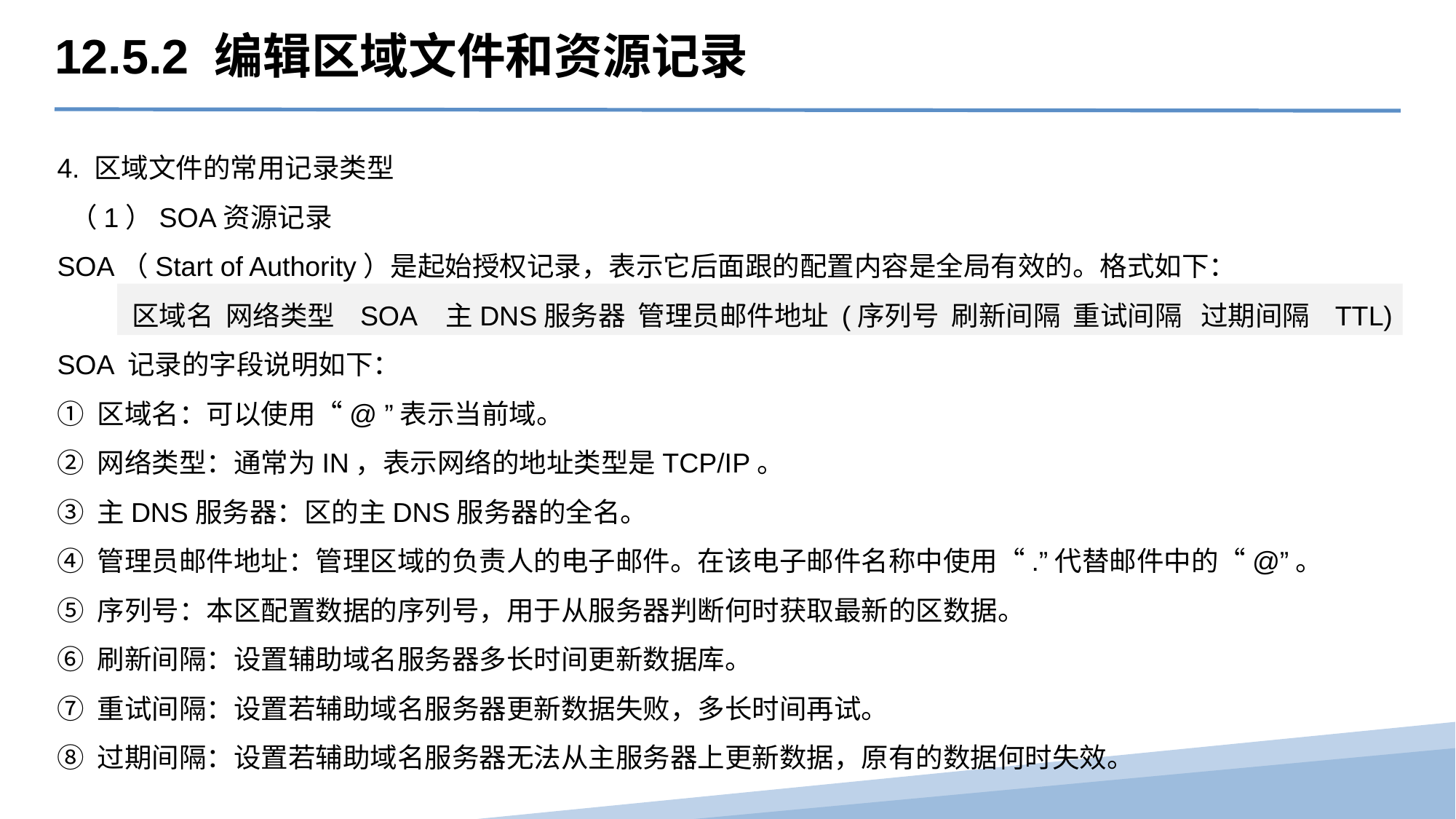

12.5.2 编辑区域文件和资源记录
4. 区域文件的常用记录类型
 （1）SOA资源记录
SOA（Start of Authority）是起始授权记录，表示它后面跟的配置内容是全局有效的。格式如下：
区域名  网络类型   SOA   主DNS服务器  管理员邮件地址 (序列号  刷新间隔  重试间隔   过期间隔   TTL)
SOA 记录的字段说明如下：
① 区域名：可以使用“@ ”表示当前域。
② 网络类型：通常为IN，表示网络的地址类型是TCP/IP。
③ 主DNS服务器：区的主DNS服务器的全名。
④ 管理员邮件地址：管理区域的负责人的电子邮件。在该电子邮件名称中使用“.”代替邮件中的“@”。
⑤ 序列号：本区配置数据的序列号，用于从服务器判断何时获取最新的区数据。
⑥ 刷新间隔：设置辅助域名服务器多长时间更新数据库。
⑦ 重试间隔：设置若辅助域名服务器更新数据失败，多长时间再试。
⑧ 过期间隔：设置若辅助域名服务器无法从主服务器上更新数据，原有的数据何时失效。